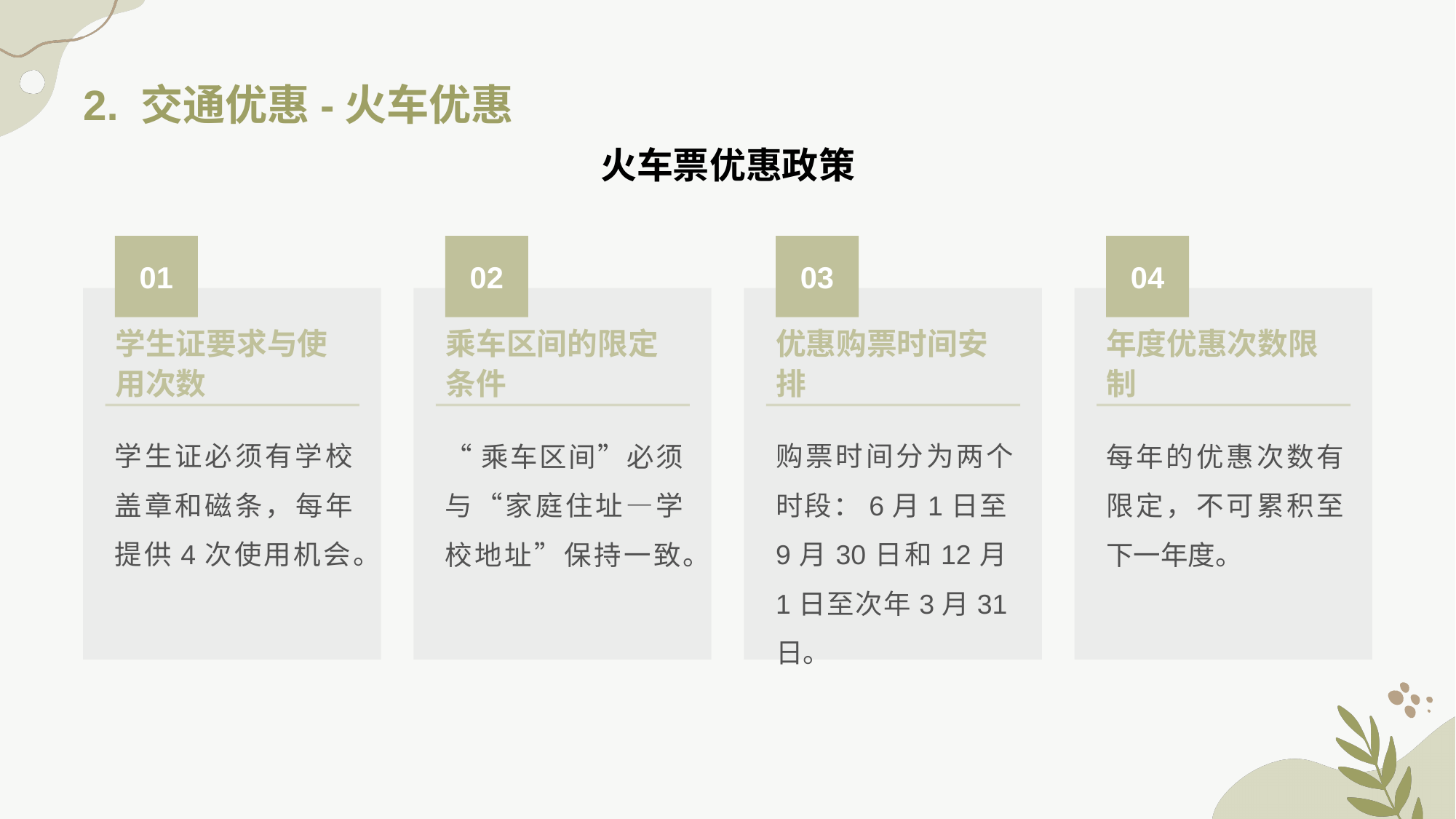

2. 交通优惠-火车优惠
火车票优惠政策
01
02
03
04

学生证要求与使用次数
优惠购票时间安排
乘车区间的限定条件
年度优惠次数限制
学生证必须有学校盖章和磁条，每年提供4次使用机会。
购票时间分为两个时段：6月1日至9月30日和12月1日至次年3月31日。
“乘车区间”必须与“家庭住址—学校地址”保持一致。
每年的优惠次数有限定，不可累积至下一年度。